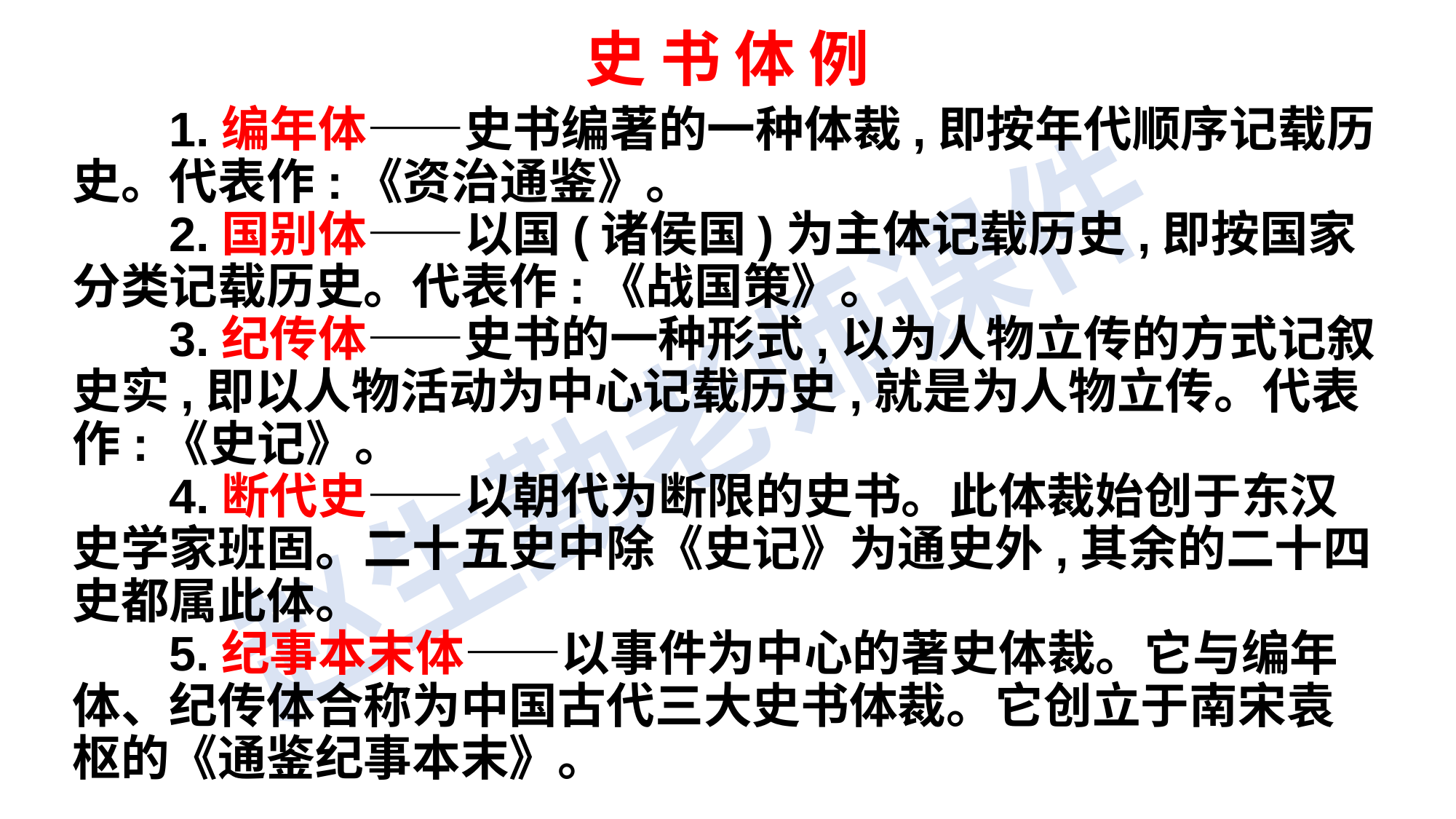

史 书 体 例
1.编年体——史书编著的一种体裁,即按年代顺序记载历史。代表作:《资治通鉴》。
2.国别体——以国(诸侯国)为主体记载历史,即按国家分类记载历史。代表作:《战国策》。
3.纪传体——史书的一种形式,以为人物立传的方式记叙史实,即以人物活动为中心记载历史,就是为人物立传。代表作:《史记》。
4.断代史——以朝代为断限的史书。此体裁始创于东汉史学家班固。二十五史中除《史记》为通史外,其余的二十四史都属此体。
5.纪事本末体——以事件为中心的著史体裁。它与编年体、纪传体合称为中国古代三大史书体裁。它创立于南宋袁枢的《通鉴纪事本末》。